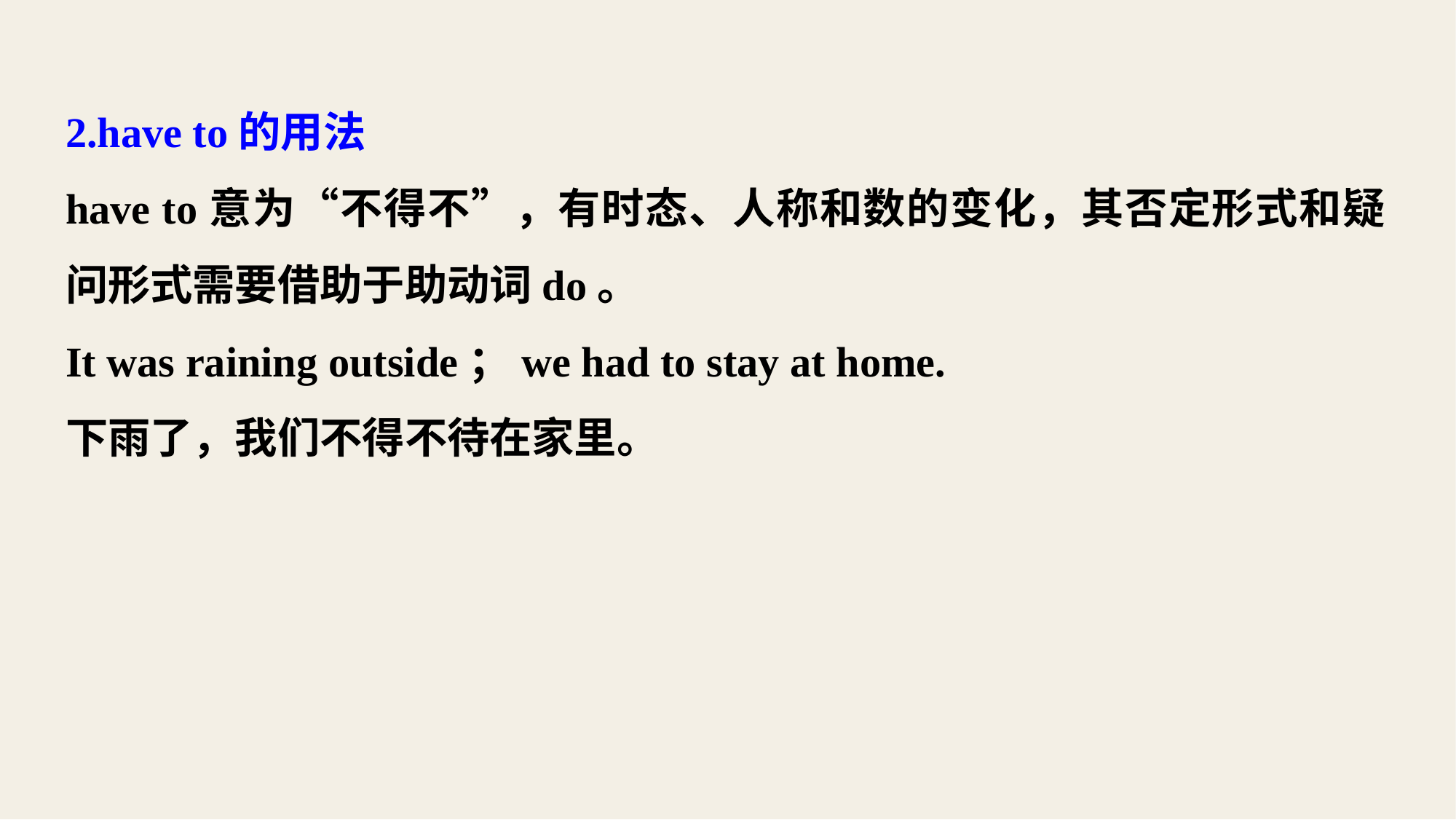

2.have to的用法
have to意为“不得不”，有时态、人称和数的变化，其否定形式和疑问形式需要借助于助动词do。
It was raining outside；we had to stay at home.
下雨了，我们不得不待在家里。